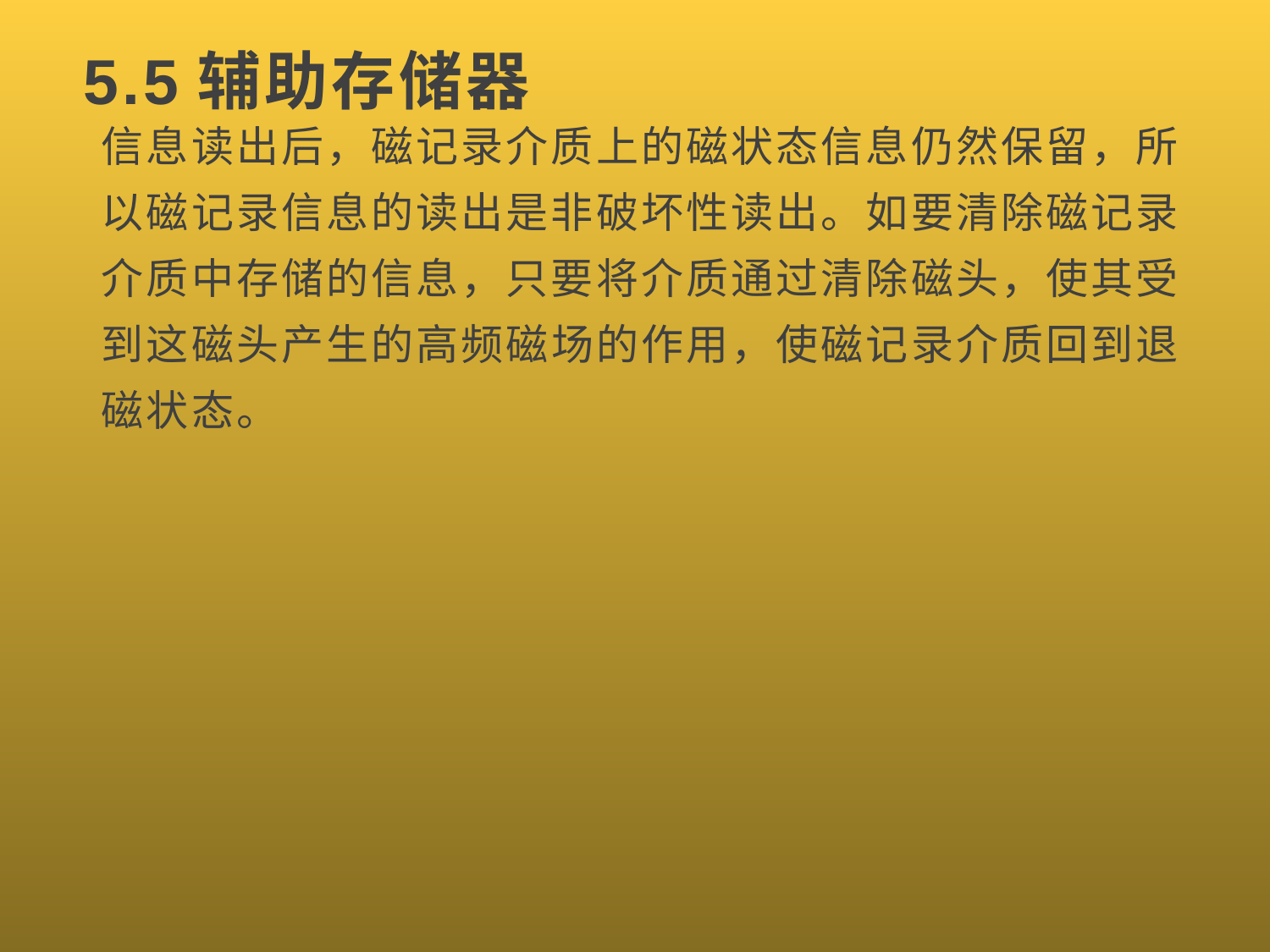

# 5.5辅助存储器

信息读出后，磁记录介质上的磁状态信息仍然保留，所以磁记录信息的读出是非破坏性读出。如要清除磁记录介质中存储的信息，只要将介质通过清除磁头，使其受到这磁头产生的高频磁场的作用，使磁记录介质回到退磁状态。